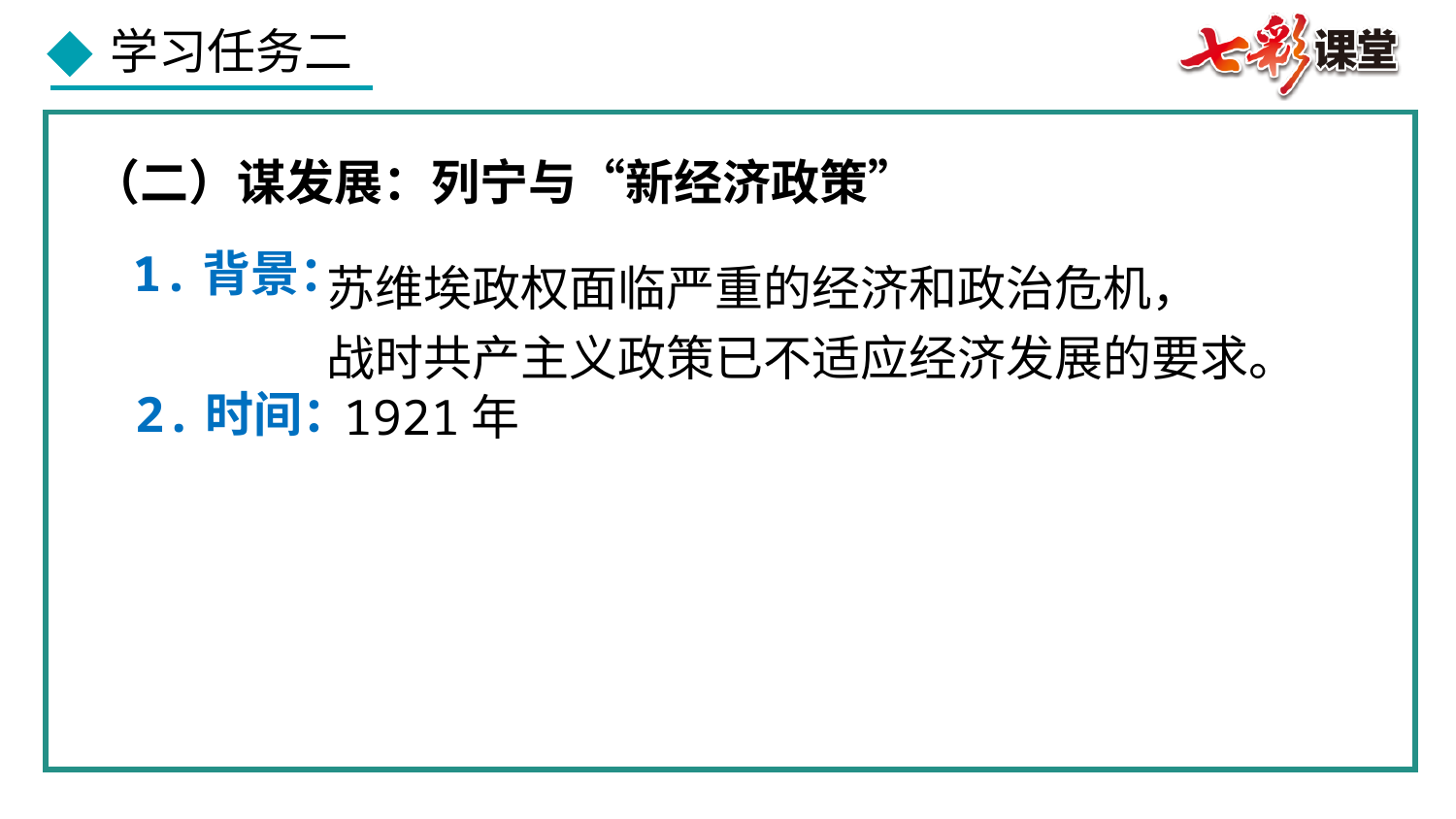

（二）谋发展：列宁与“新经济政策”
1.背景：
苏维埃政权面临严重的经济和政治危机，
战时共产主义政策已不适应经济发展的要求。
2.时间：
1921年